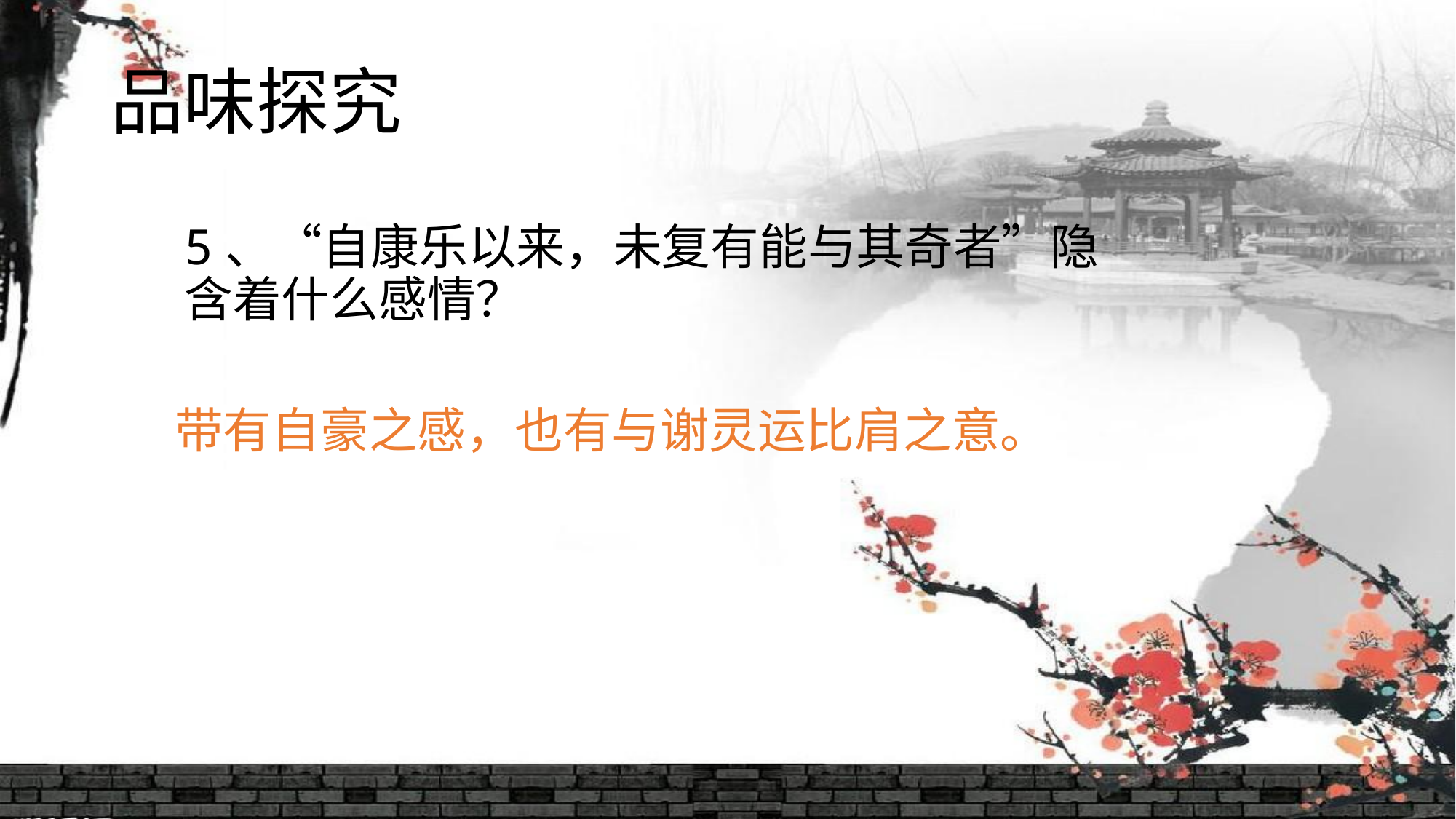

品味探究
# 5、“自康乐以来，未复有能与其奇者”隐含着什么感情？
带有自豪之感，也有与谢灵运比肩之意。